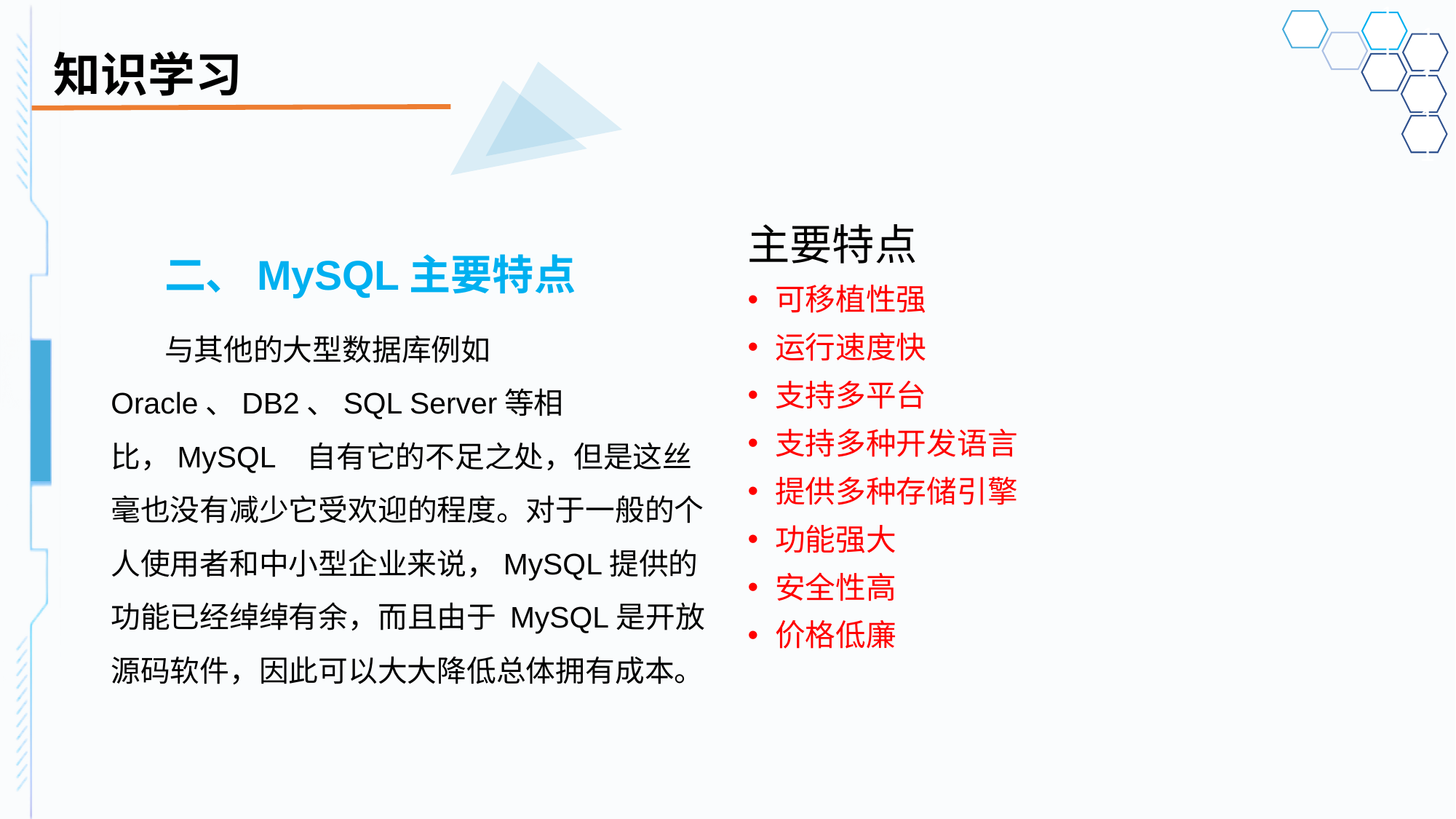

# 知识学习

二、MySQL主要特点
与其他的大型数据库例如 Oracle、DB2、SQL Server等相比，MySQL   自有它的不足之处，但是这丝毫也没有减少它受欢迎的程度。对于一般的个人使用者和中小型企业来说，MySQL提供的功能已经绰绰有余，而且由于 MySQL是开放源码软件，因此可以大大降低总体拥有成本。

主要特点
可移植性强
运行速度快
支持多平台
支持多种开发语言
提供多种存储引擎
功能强大
安全性高
价格低廉